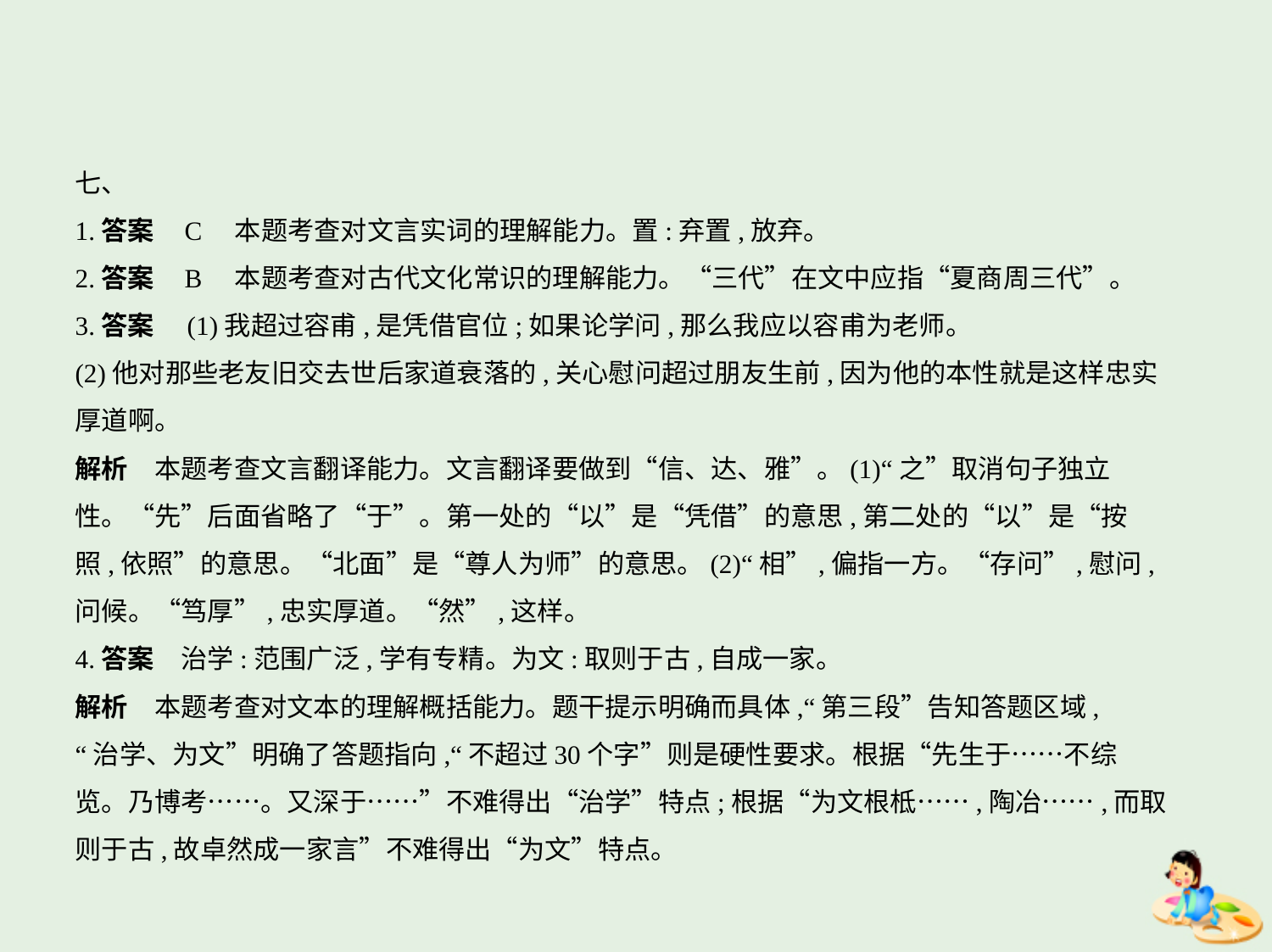

七、
1.答案    C　本题考查对文言实词的理解能力。置:弃置,放弃。
2.答案    B　本题考查对古代文化常识的理解能力。“三代”在文中应指“夏商周三代”。
3.答案　(1)我超过容甫,是凭借官位;如果论学问,那么我应以容甫为老师。
(2)他对那些老友旧交去世后家道衰落的,关心慰问超过朋友生前,因为他的本性就是这样忠实
厚道啊。
解析　本题考查文言翻译能力。文言翻译要做到“信、达、雅”。(1)“之”取消句子独立
性。“先”后面省略了“于”。第一处的“以”是“凭借”的意思,第二处的“以”是“按
照,依照”的意思。“北面”是“尊人为师”的意思。(2)“相”,偏指一方。“存问”,慰问,
问候。“笃厚”,忠实厚道。“然”,这样。
4.答案　治学:范围广泛,学有专精。为文:取则于古,自成一家。
解析　本题考查对文本的理解概括能力。题干提示明确而具体,“第三段”告知答题区域,
“治学、为文”明确了答题指向,“不超过30个字”则是硬性要求。根据“先生于……不综
览。乃博考……。又深于……”不难得出“治学”特点;根据“为文根柢……,陶冶……,而取
则于古,故卓然成一家言”不难得出“为文”特点。